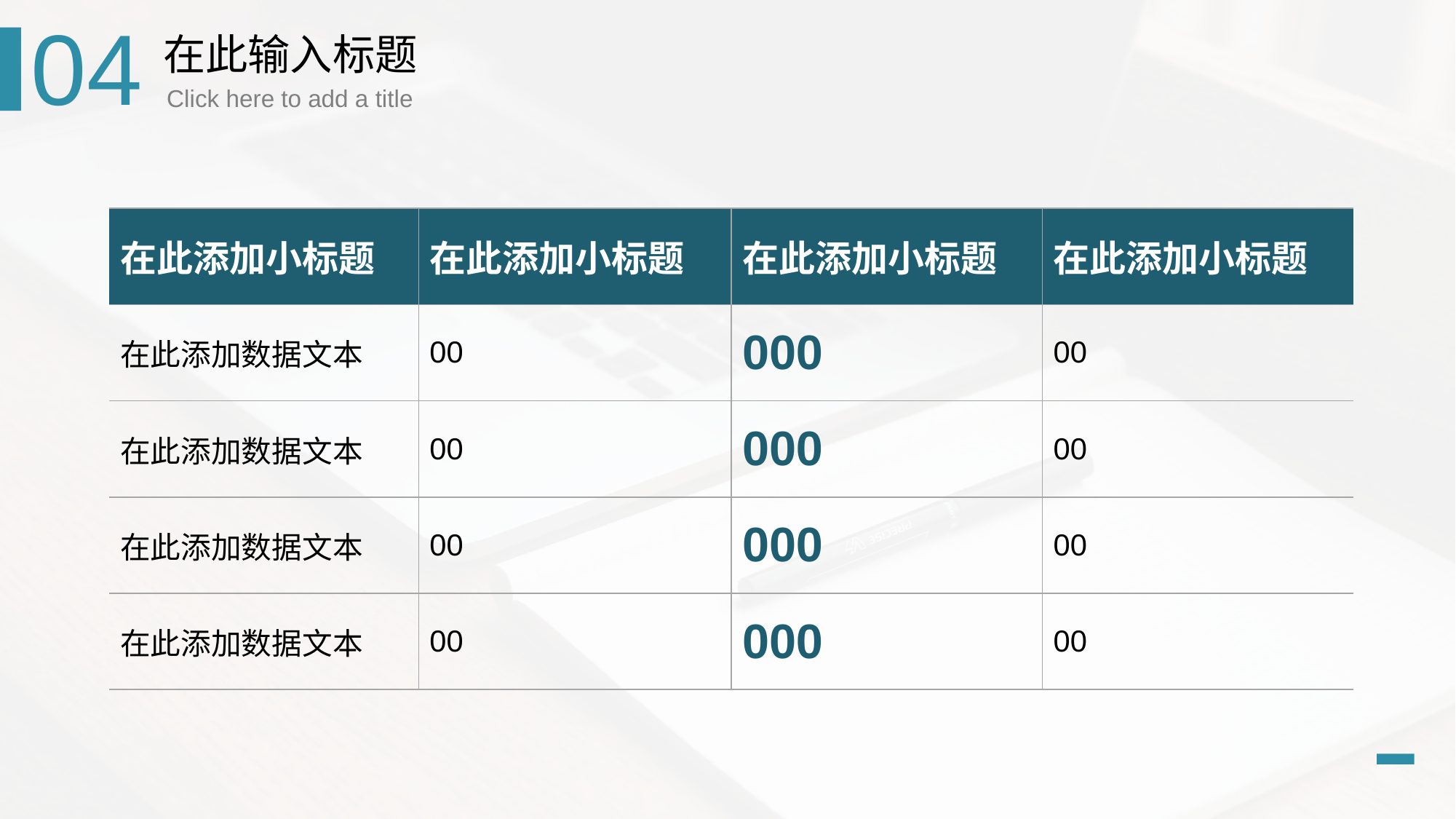

04
在此输入标题
Click here to add a title
| 在此添加小标题 | 在此添加小标题 | 在此添加小标题 | 在此添加小标题 |
| --- | --- | --- | --- |
| 在此添加数据文本 | 00 | 000 | 00 |
| 在此添加数据文本 | 00 | 000 | 00 |
| 在此添加数据文本 | 00 | 000 | 00 |
| 在此添加数据文本 | 00 | 000 | 00 |